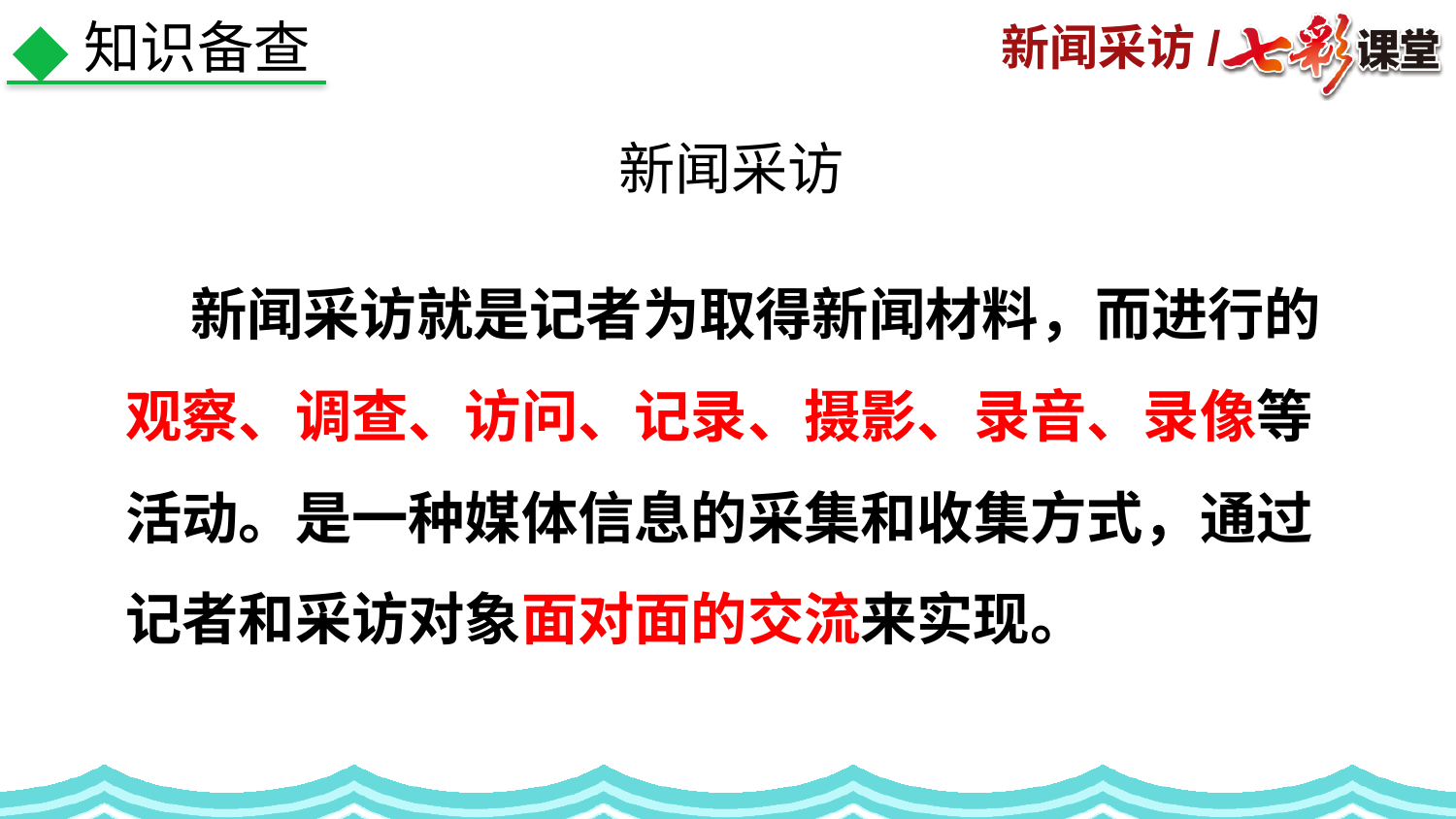

知识备查

新闻采访
    新闻采访就是记者为取得新闻材料，而进行的观察、调查、访问、记录、摄影、录音、录像等活动。是一种媒体信息的采集和收集方式，通过记者和采访对象面对面的交流来实现。